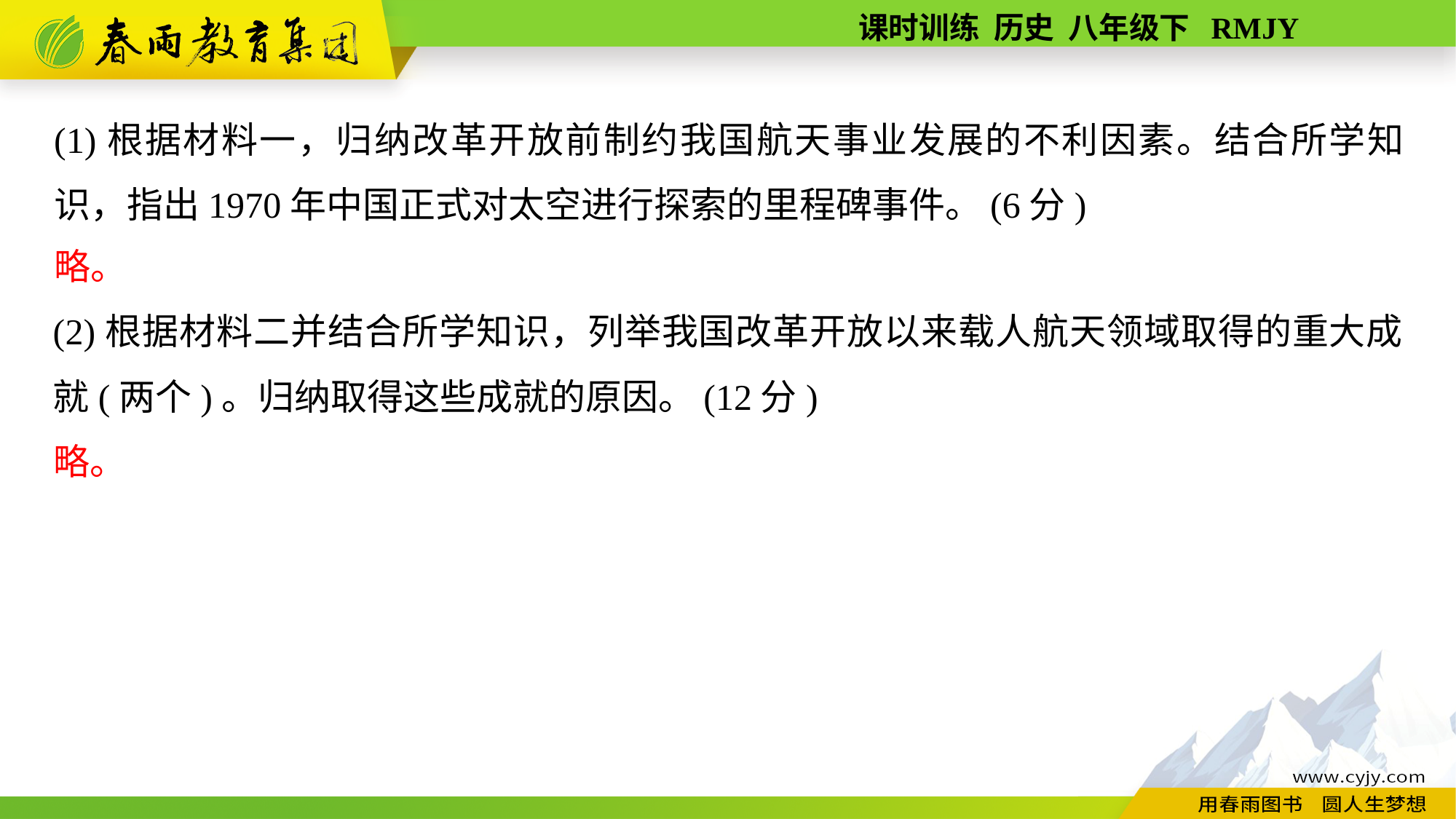

(1)根据材料一，归纳改革开放前制约我国航天事业发展的不利因素。结合所学知识，指出1970年中国正式对太空进行探索的里程碑事件。(6分)
略。
(2)根据材料二并结合所学知识，列举我国改革开放以来载人航天领域取得的重大成就(两个)。归纳取得这些成就的原因。(12分)
略。